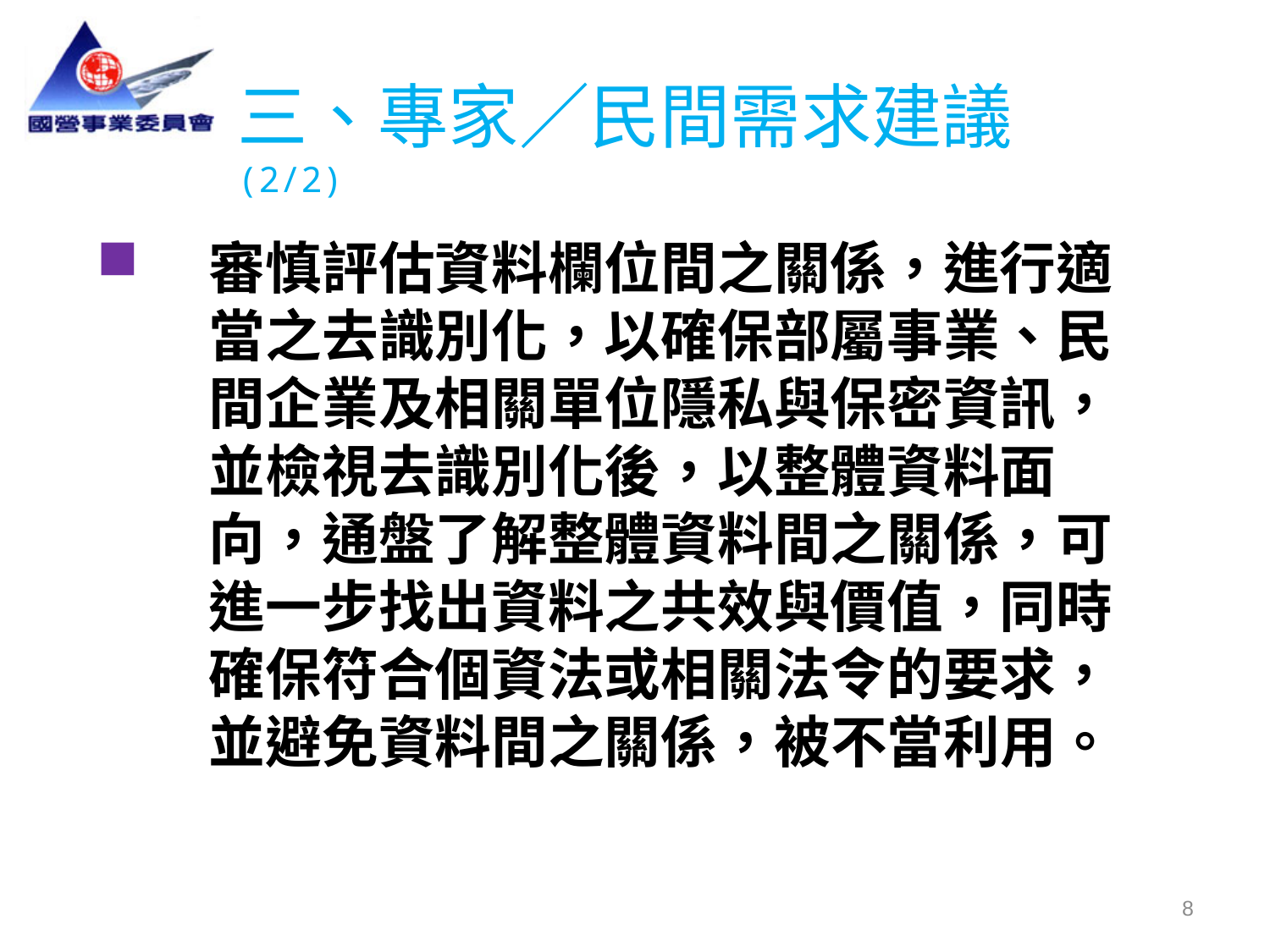

三、專家／民間需求建議(2/2)
審慎評估資料欄位間之關係，進行適當之去識別化，以確保部屬事業、民間企業及相關單位隱私與保密資訊，並檢視去識別化後，以整體資料面向，通盤了解整體資料間之關係，可進一步找出資料之共效與價值，同時確保符合個資法或相關法令的要求，並避免資料間之關係，被不當利用。各組室業務聯繫窗口。
8